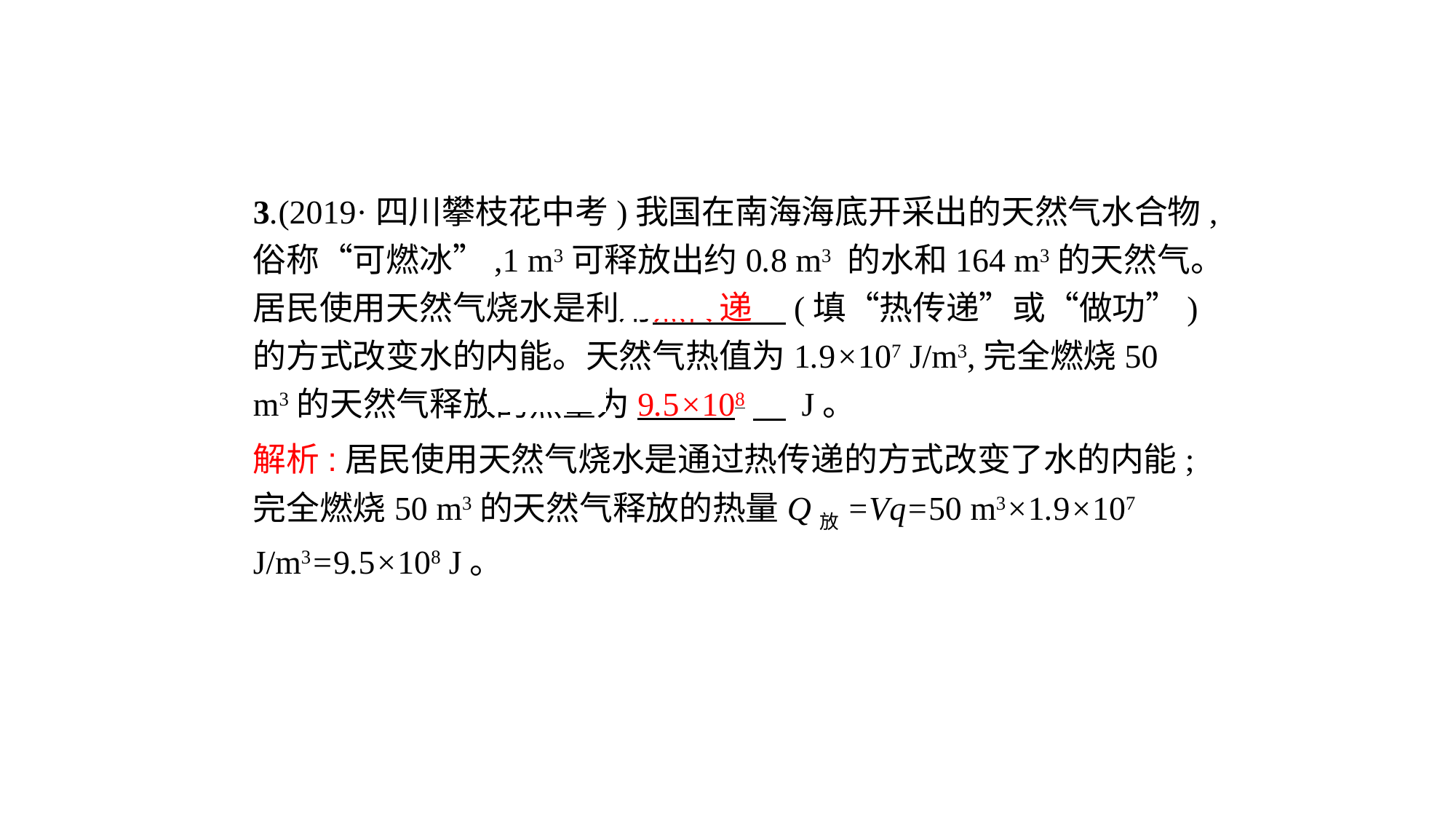

3.(2019·四川攀枝花中考)我国在南海海底开采出的天然气水合物,俗称“可燃冰”,1 m3可释放出约0.8 m3 的水和164 m3的天然气。居民使用天然气烧水是利用热传递　(填“热传递”或“做功”)的方式改变水的内能。天然气热值为1.9×107 J/m3,完全燃烧50 m3的天然气释放的热量为9.5×108　 J。

解析:居民使用天然气烧水是通过热传递的方式改变了水的内能;完全燃烧50 m3的天然气释放的热量Q放=Vq=50 m3×1.9×107 J/m3=9.5×108 J。